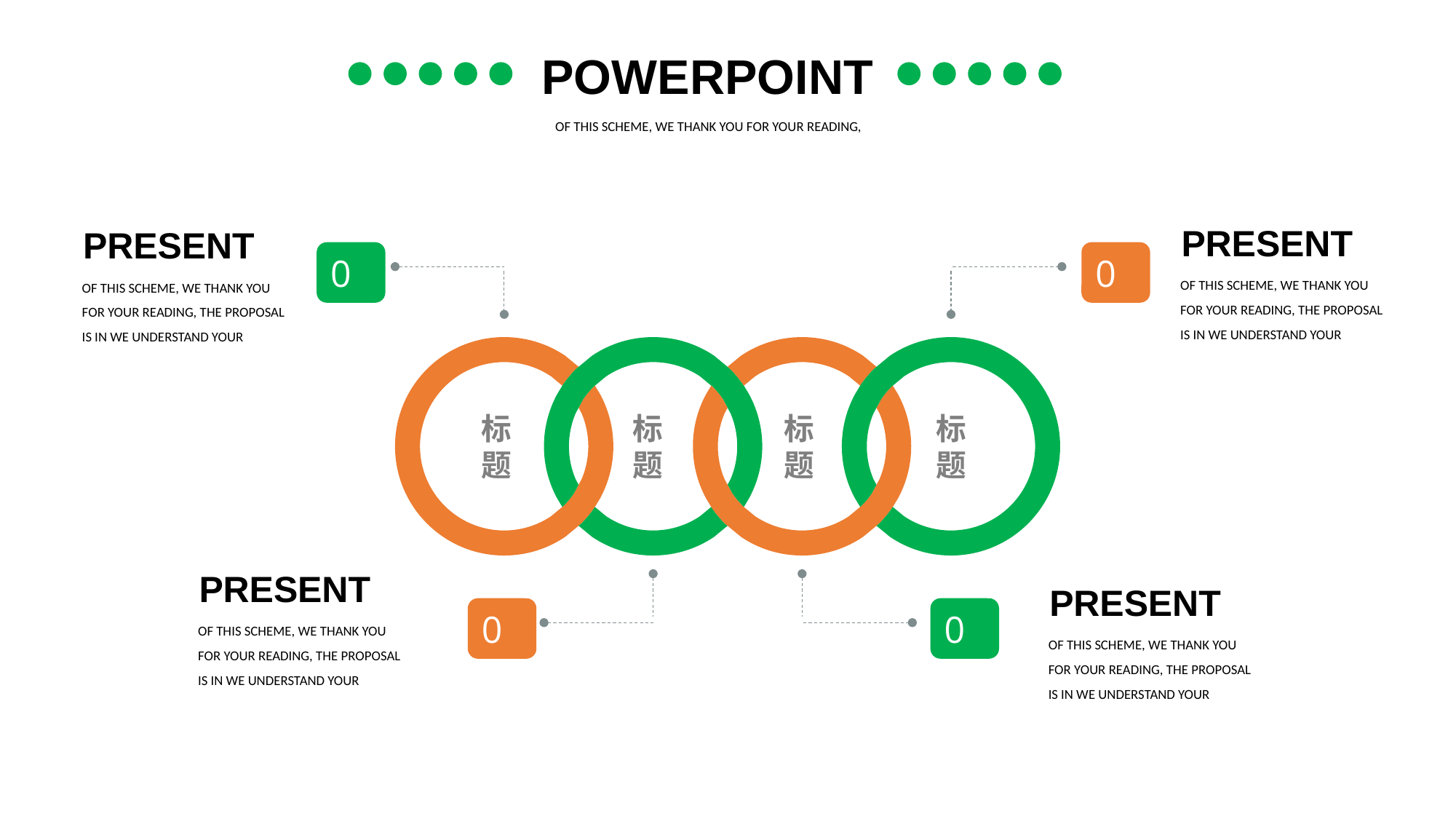

POWERPOINT

OF THIS SCHEME, WE THANK YOU FOR YOUR READING,
PRESENT
OF THIS SCHEME, WE THANK YOU FOR YOUR READING, THE PROPOSAL IS IN WE UNDERSTAND YOUR
PRESENT
OF THIS SCHEME, WE THANK YOU FOR YOUR READING, THE PROPOSAL IS IN WE UNDERSTAND YOUR
04
01

标题
标题
标题
标题
PRESENT
OF THIS SCHEME, WE THANK YOU FOR YOUR READING, THE PROPOSAL IS IN WE UNDERSTAND YOUR
PRESENT
OF THIS SCHEME, WE THANK YOU FOR YOUR READING, THE PROPOSAL IS IN WE UNDERSTAND YOUR
03
02